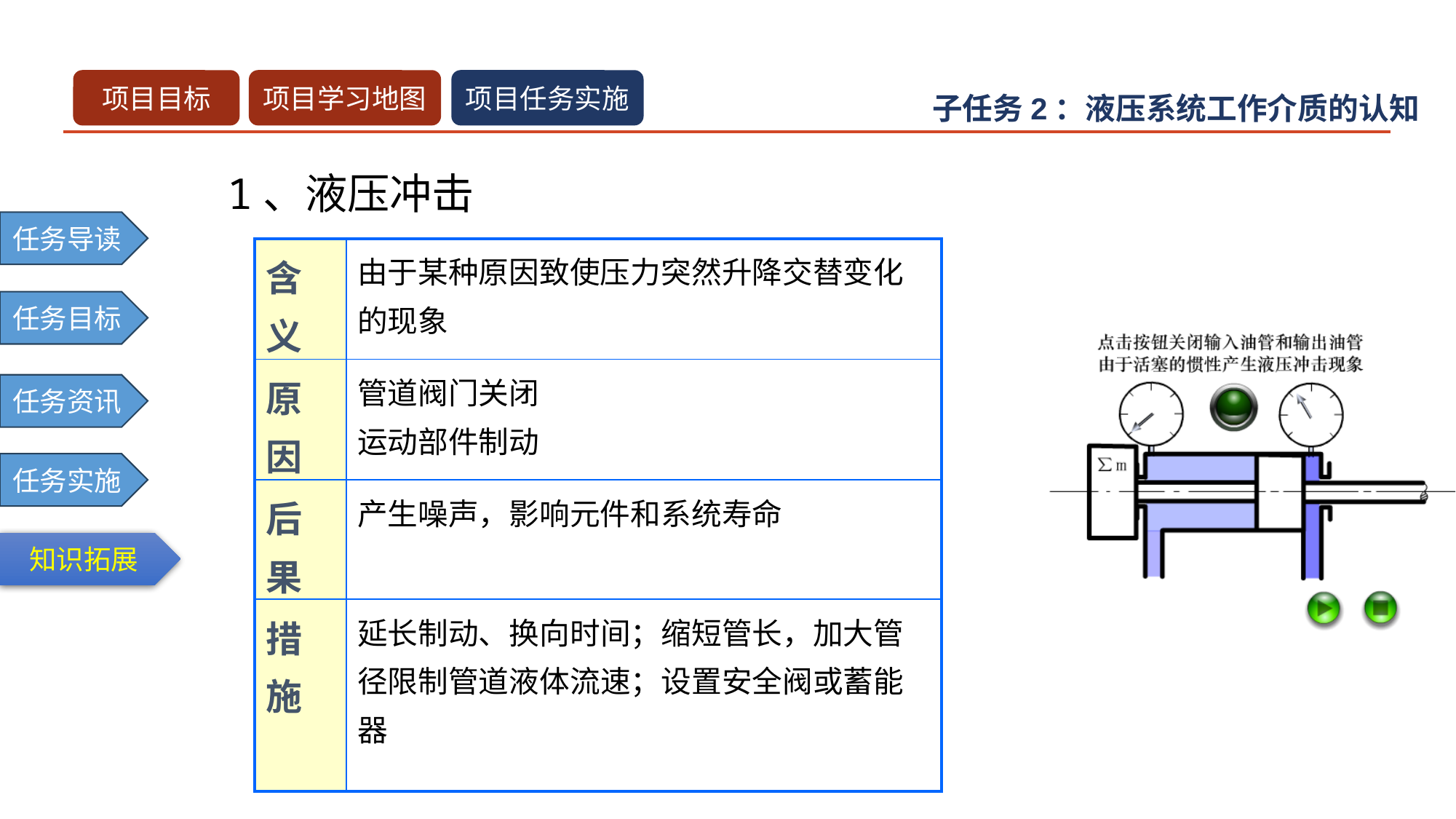

1、液压冲击
| 含义 | 由于某种原因致使压力突然升降交替变化的现象 |
| --- | --- |
| 原因 | 管道阀门关闭 运动部件制动 |
| 后果 | 产生噪声，影响元件和系统寿命 |
| 措施 | 延长制动、换向时间；缩短管长，加大管径限制管道液体流速；设置安全阀或蓄能器 |